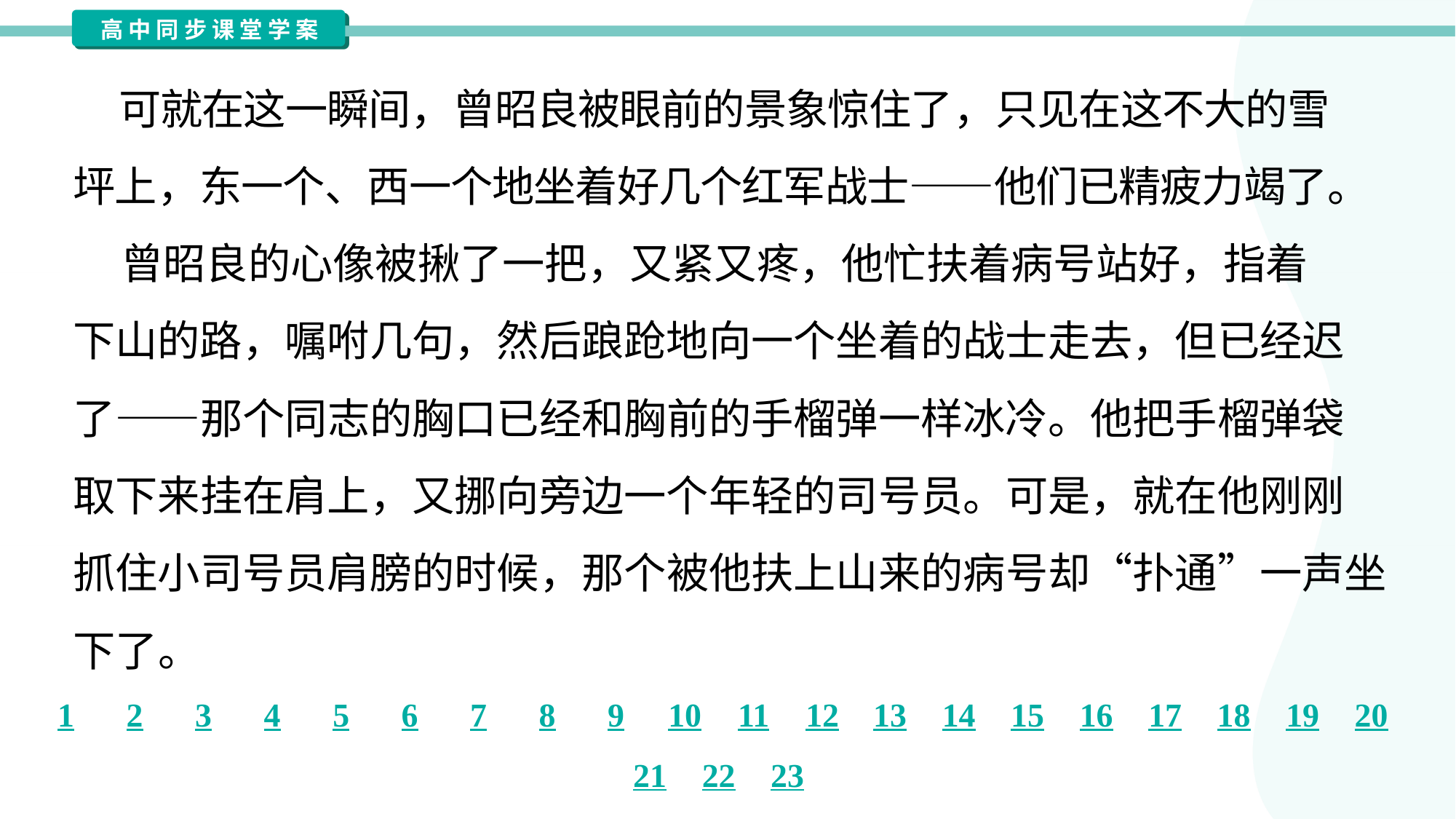

可就在这一瞬间，曾昭良被眼前的景象惊住了，只见在这不大的雪
坪上，东一个、西一个地坐着好几个红军战士——他们已精疲力竭了。
    曾昭良的心像被揪了一把，又紧又疼，他忙扶着病号站好，指着
下山的路，嘱咐几句，然后踉跄地向一个坐着的战士走去，但已经迟
了——那个同志的胸口已经和胸前的手榴弹一样冰冷。他把手榴弹袋
取下来挂在肩上，又挪向旁边一个年轻的司号员。可是，就在他刚刚
抓住小司号员肩膀的时候，那个被他扶上山来的病号却“扑通”一声坐
下了。